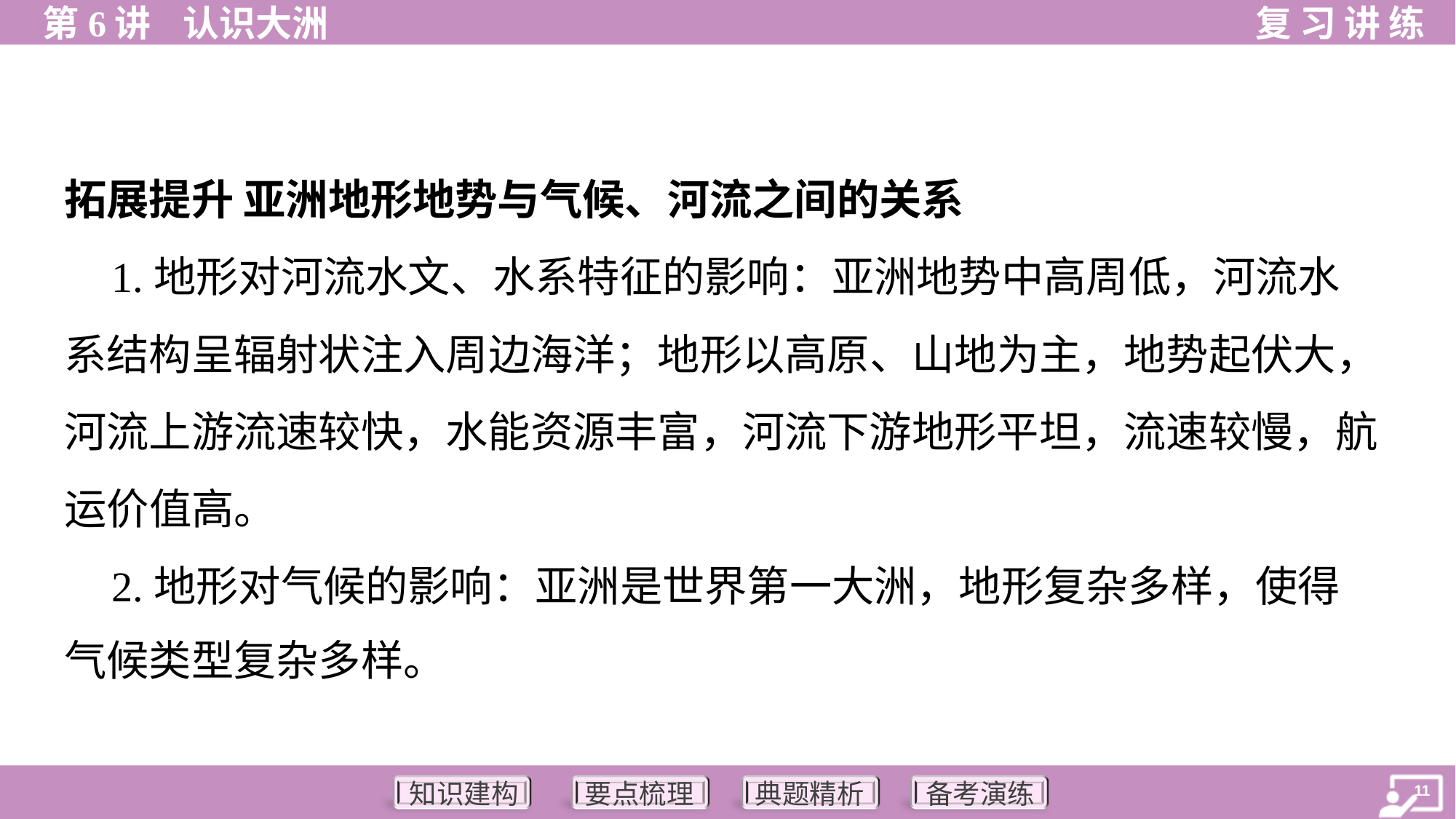

拓展提升 亚洲地形地势与气候、河流之间的关系
    1.地形对河流水文、水系特征的影响：亚洲地势中高周低，河流水
系结构呈辐射状注入周边海洋；地形以高原、山地为主，地势起伏大，
河流上游流速较快，水能资源丰富，河流下游地形平坦，流速较慢，航
运价值高。
    2.地形对气候的影响：亚洲是世界第一大洲，地形复杂多样，使得
气候类型复杂多样。